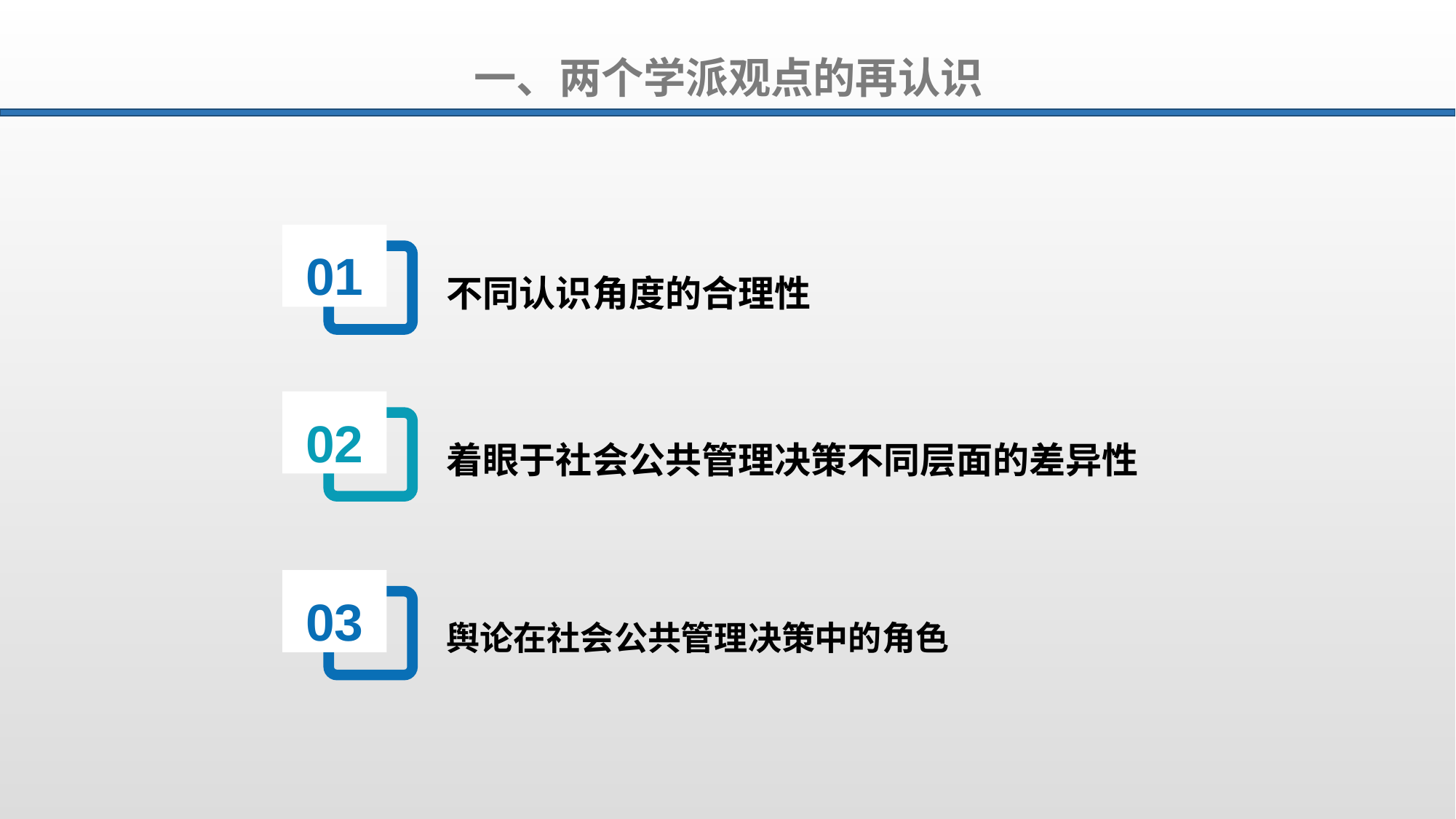

一、两个学派观点的再认识

01

不同认识角度的合理性
02

着眼于社会公共管理决策不同层面的差异性
03

舆论在社会公共管理决策中的角色